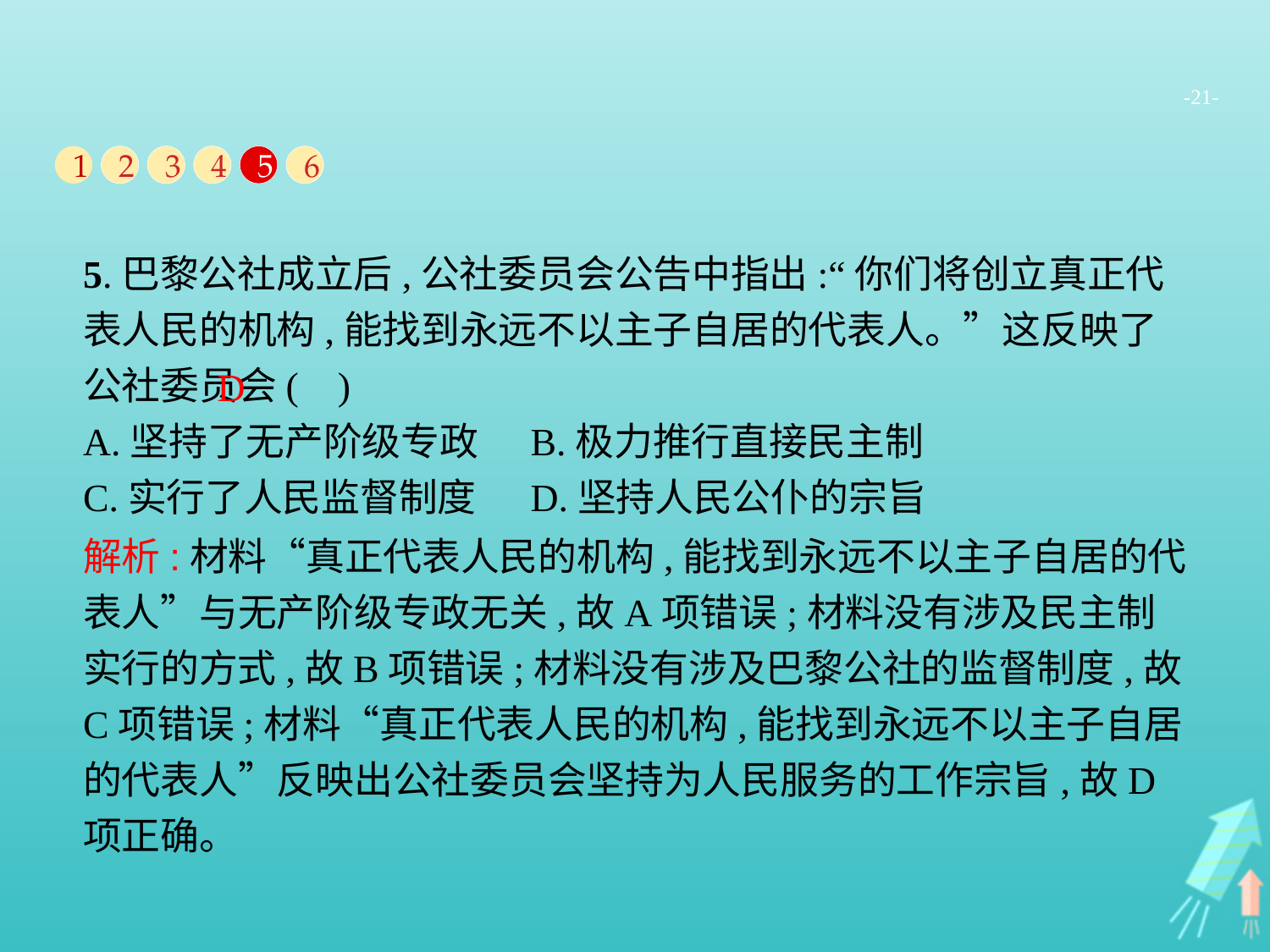

-21-
1
2
3
4
5
6
5.巴黎公社成立后,公社委员会公告中指出:“你们将创立真正代表人民的机构,能找到永远不以主子自居的代表人。”这反映了公社委员会(    )
A.坚持了无产阶级专政	B.极力推行直接民主制
C.实行了人民监督制度	D.坚持人民公仆的宗旨
D
解析:材料“真正代表人民的机构,能找到永远不以主子自居的代表人”与无产阶级专政无关,故A项错误;材料没有涉及民主制实行的方式,故B项错误;材料没有涉及巴黎公社的监督制度,故C项错误;材料“真正代表人民的机构,能找到永远不以主子自居的代表人”反映出公社委员会坚持为人民服务的工作宗旨,故D项正确。